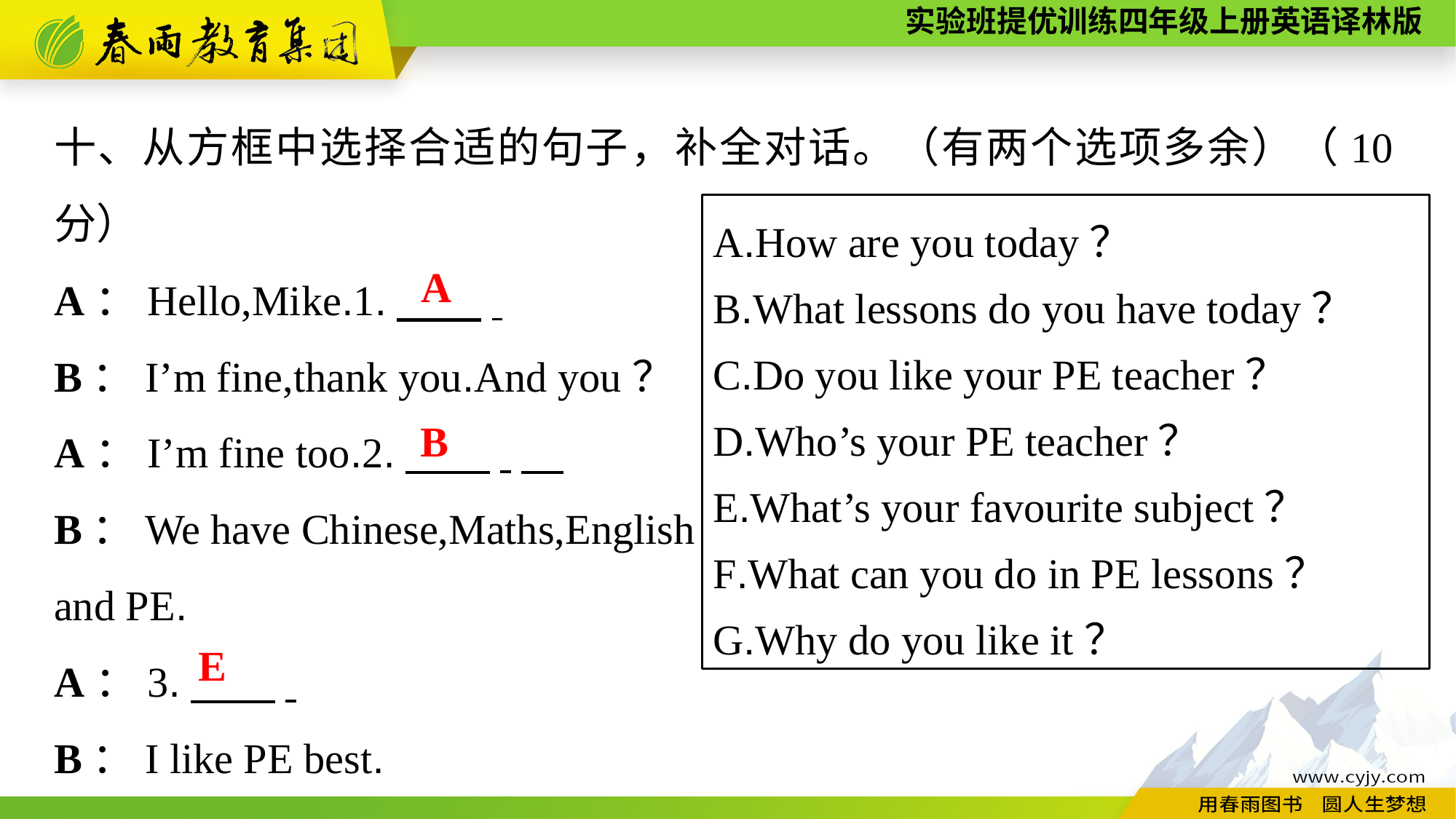

十、从方框中选择合适的句子，补全对话。（有两个选项多余）（10分）
A：Hello,Mike.1.　　.
B：I’m fine,thank you.And you？
A：I’m fine too.2.　　.
B：We have Chinese,Maths,English
and PE.
A：3.　　.
B：I like PE best.
A.How are you today？
B.What lessons do you have today？
C.Do you like your PE teacher？
D.Who’s your PE teacher？
E.What’s your favourite subject？
F.What can you do in PE lessons？
G.Why do you like it？
A
B
E